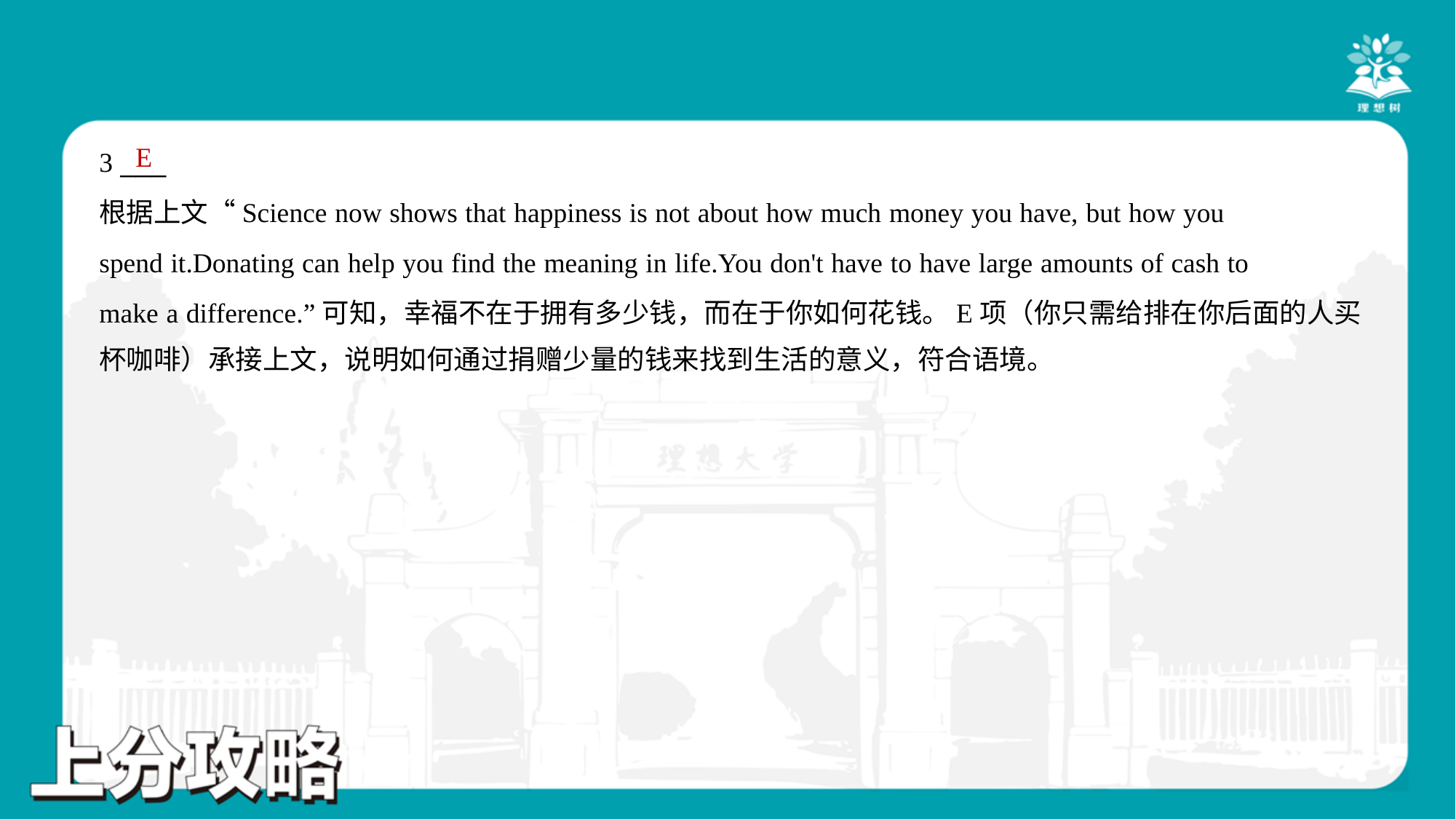

E
3 ___
根据上文“Science now shows that happiness is not about how much money you have, but how you
spend it.Donating can help you find the meaning in life.You don't have to have large amounts of cash to
make a difference.”可知，幸福不在于拥有多少钱，而在于你如何花钱。E项（你只需给排在你后面的人买
杯咖啡）承接上文，说明如何通过捐赠少量的钱来找到生活的意义，符合语境。